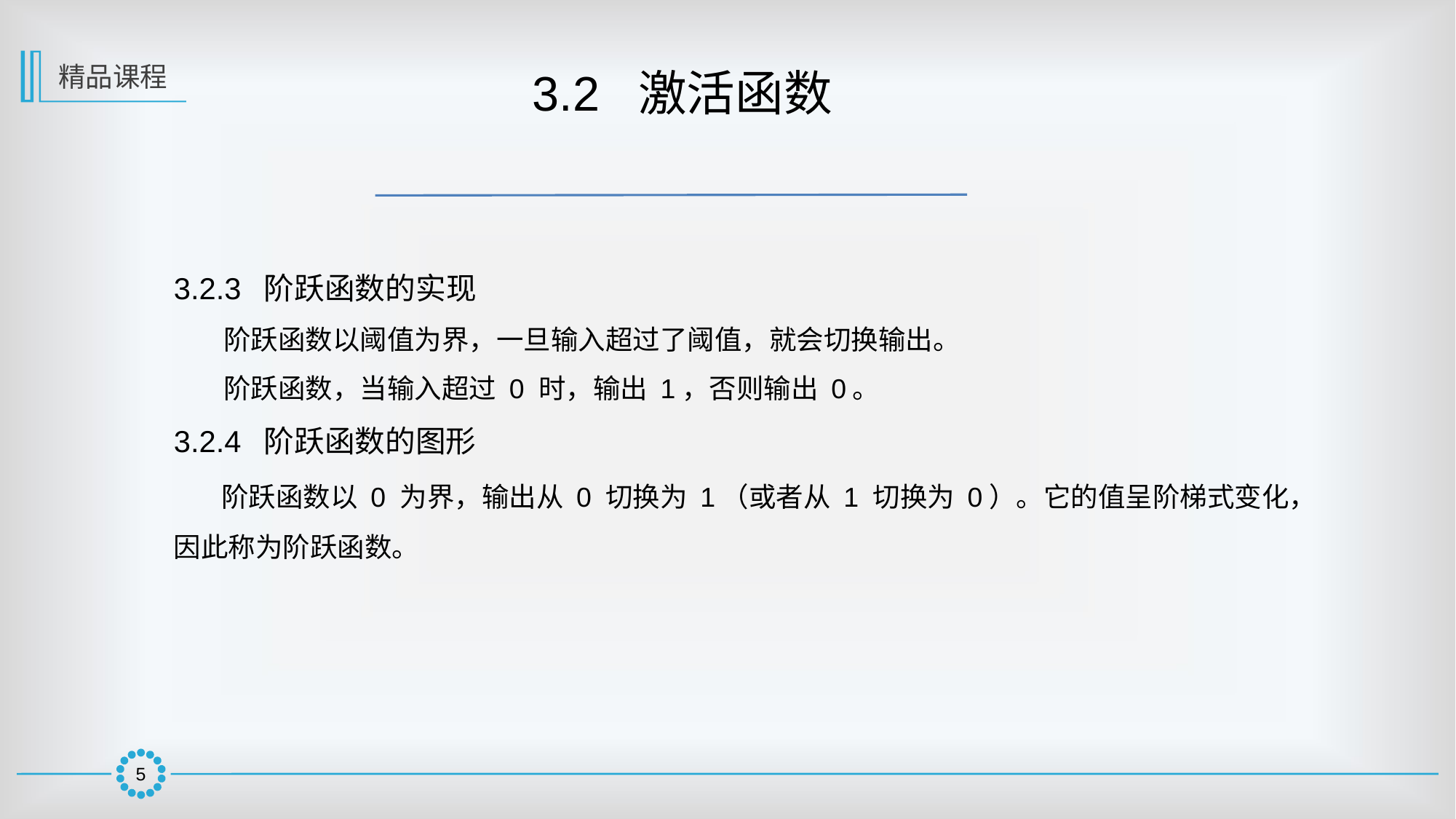

精品课程
 3.2  激活函数

3.2.3 阶跃函数的实现
       阶跃函数以阈值为界，一旦输入超过了阈值，就会切换输出。
       阶跃函数，当输入超过 0 时，输出 1，否则输出 0。
3.2.4 阶跃函数的图形
      阶跃函数以 0 为界，输出从 0 切换为 1（或者从 1 切换为 0）。它的值呈阶梯式变化，因此称为阶跃函数。

5